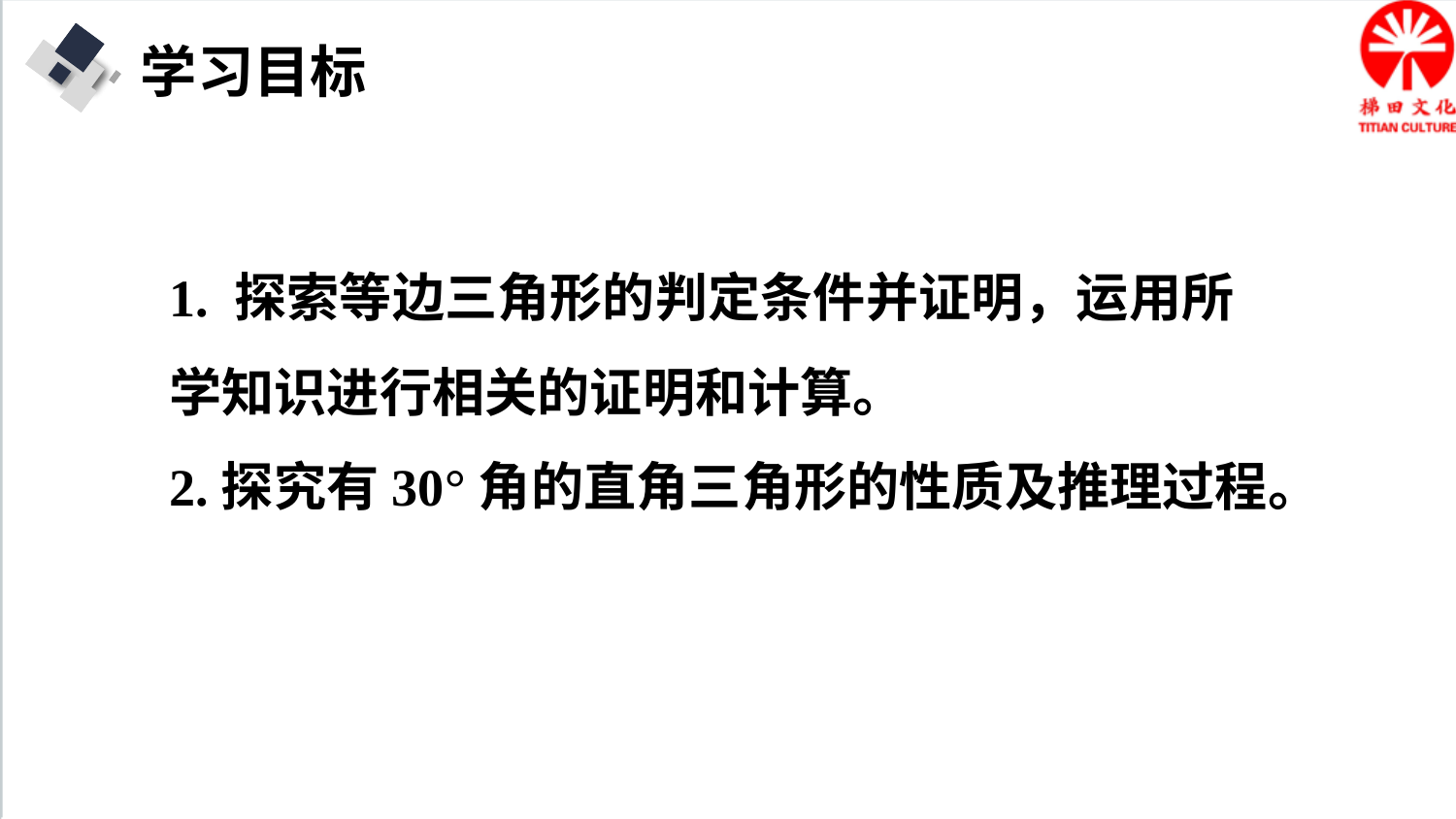

学习目标

1. 探索等边三角形的判定条件并证明，运用所学知识进行相关的证明和计算。
2.探究有30°角的直角三角形的性质及推理过程。